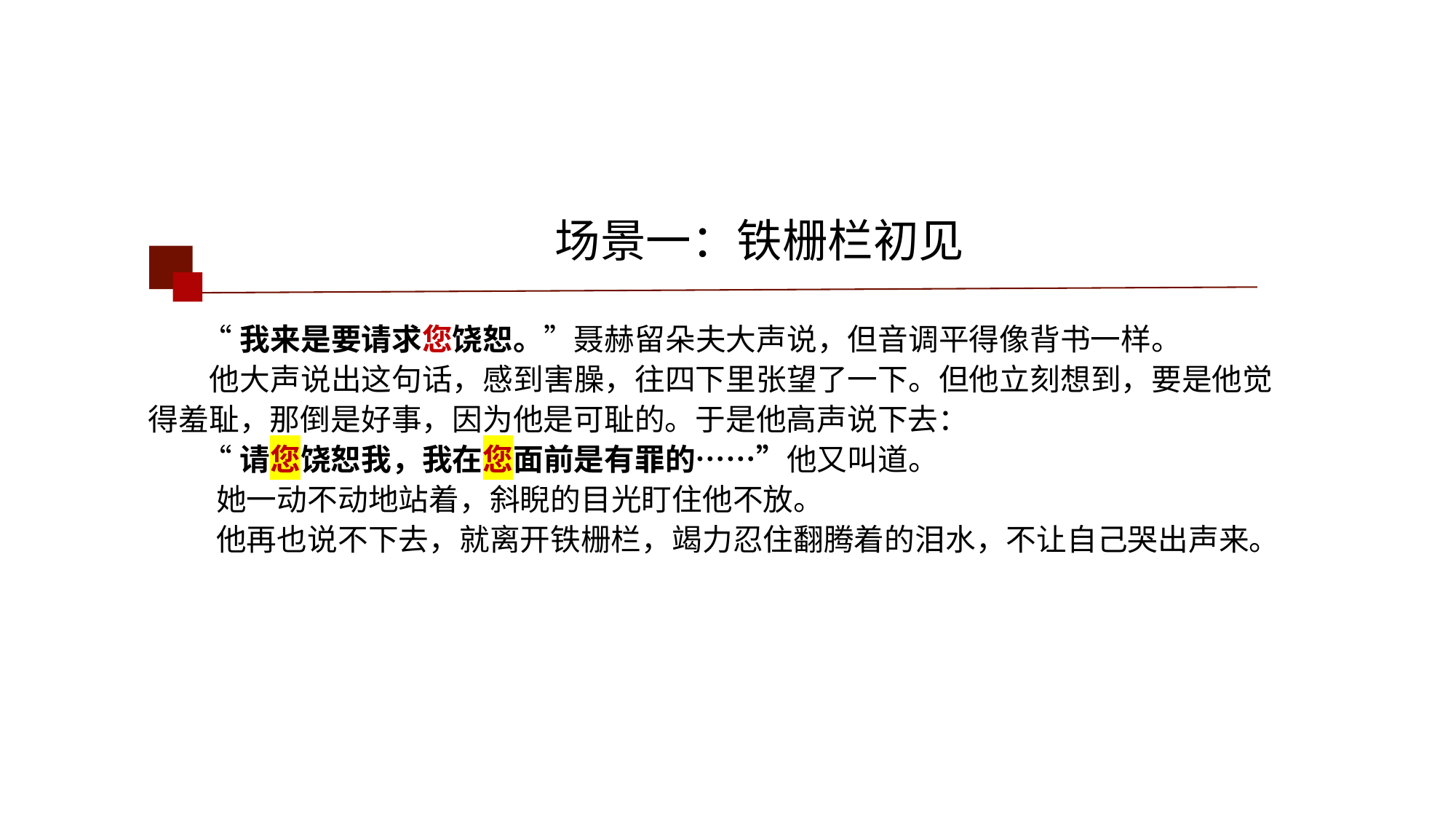

场景一：铁栅栏初见

        “我来是要请求您饶恕。”聂赫留朵夫大声说，但音调平得像背书一样。
        他大声说出这句话，感到害臊，往四下里张望了一下。但他立刻想到，要是他觉得羞耻，那倒是好事，因为他是可耻的。于是他高声说下去：
        “请您饶恕我，我在您面前是有罪的……”他又叫道。
         她一动不动地站着，斜睨的目光盯住他不放。
         他再也说不下去，就离开铁栅栏，竭力忍住翻腾着的泪水，不让自己哭出声来。